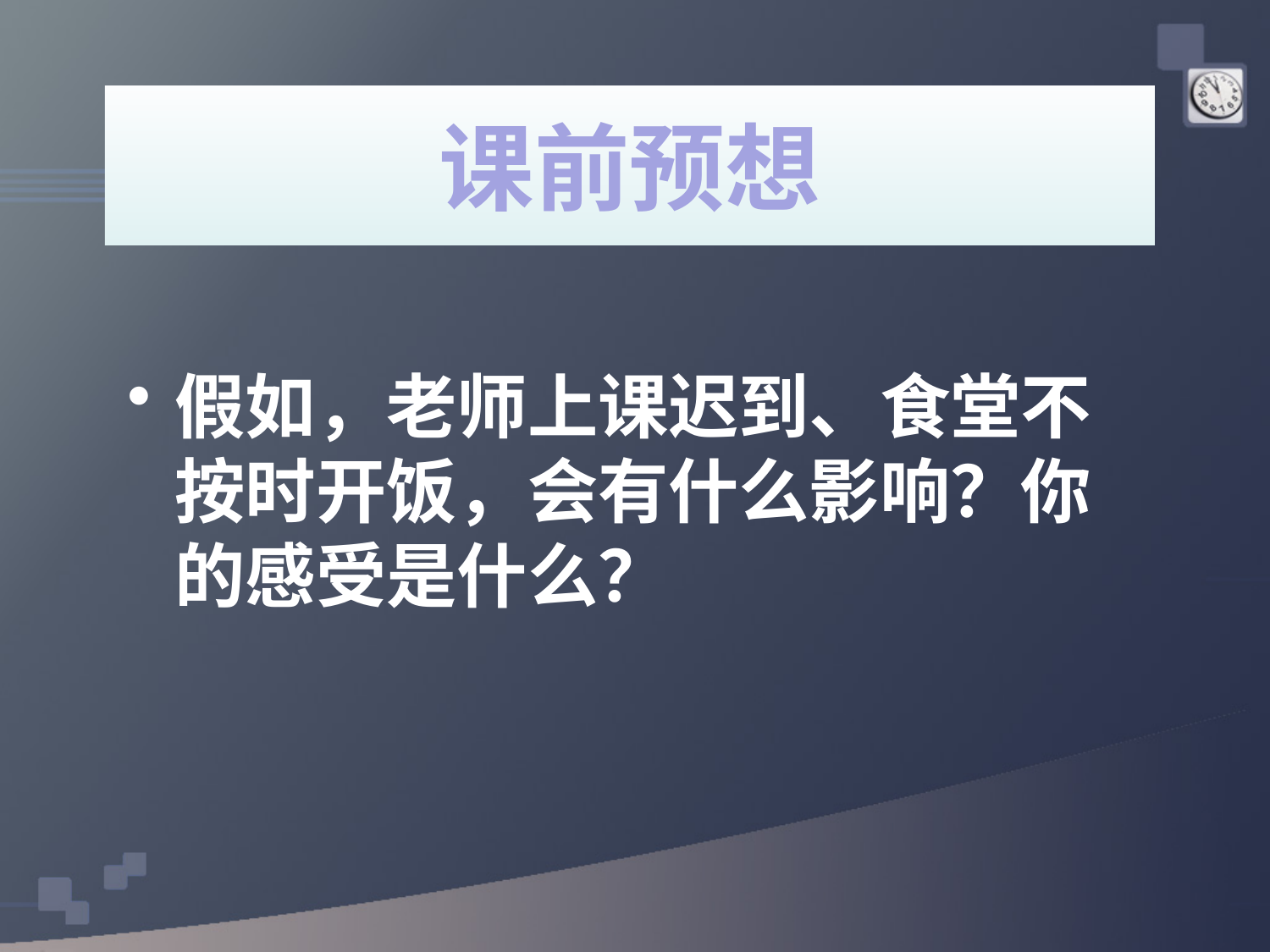

# 课前预想
假如，老师上课迟到、食堂不按时开饭，会有什么影响？你的感受是什么？